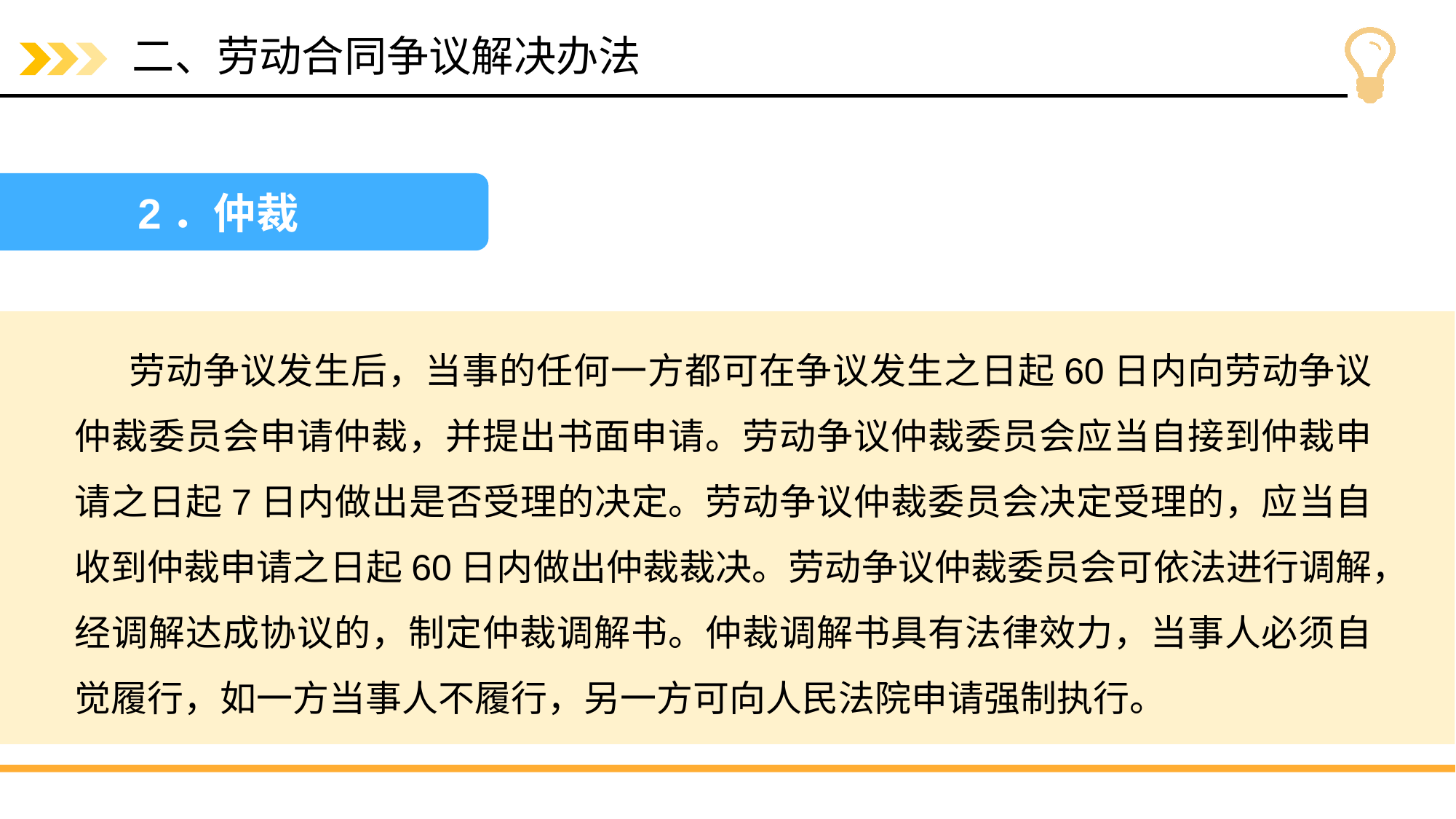

24
# 二、劳动合同争议解决办法
2．仲裁

劳动争议发生后，当事的任何一方都可在争议发生之日起60日内向劳动争议仲裁委员会申请仲裁，并提出书面申请。劳动争议仲裁委员会应当自接到仲裁申请之日起7日内做出是否受理的决定。劳动争议仲裁委员会决定受理的，应当自收到仲裁申请之日起60日内做出仲裁裁决。劳动争议仲裁委员会可依法进行调解，经调解达成协议的，制定仲裁调解书。仲裁调解书具有法律效力，当事人必须自觉履行，如一方当事人不履行，另一方可向人民法院申请强制执行。